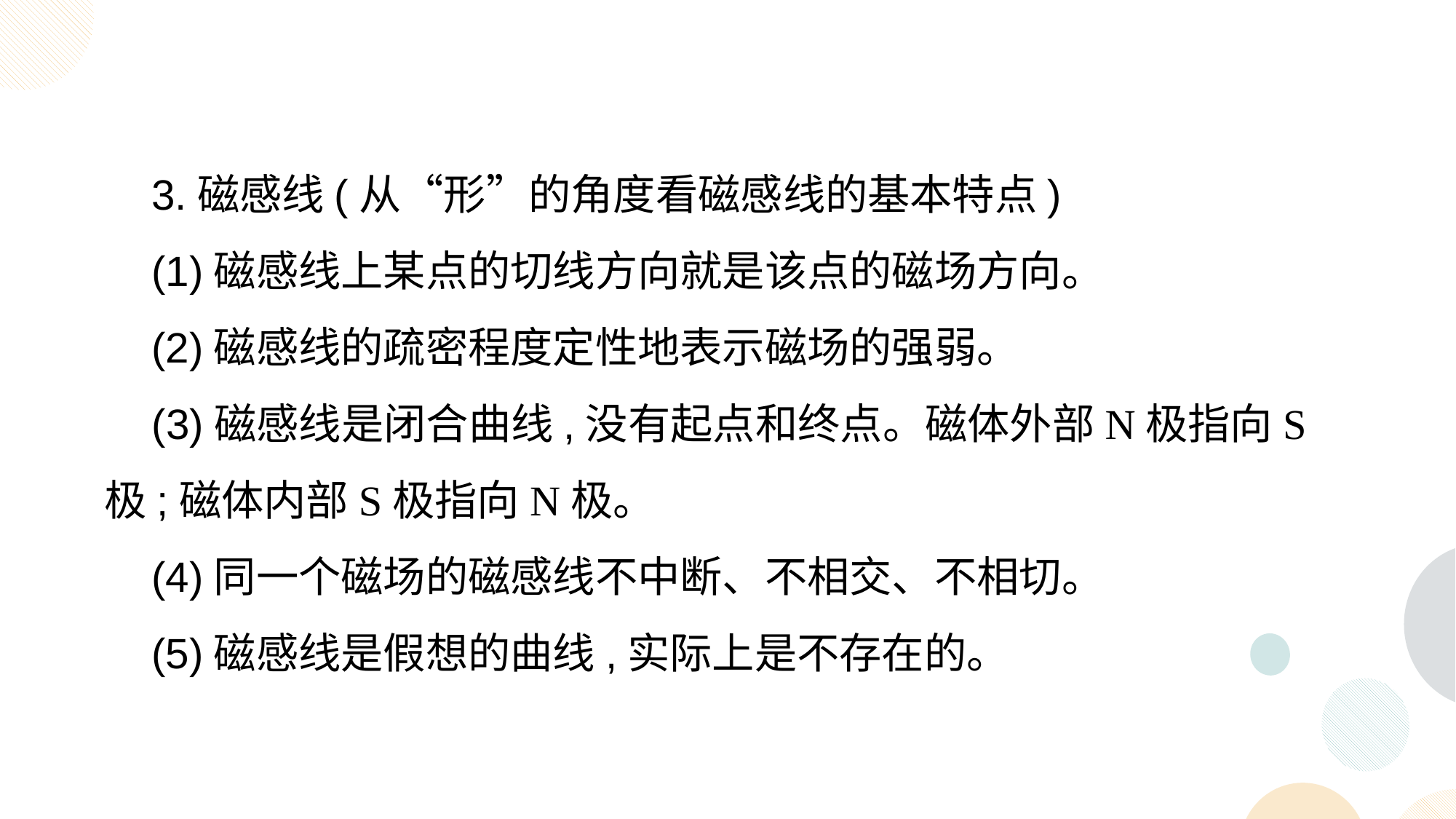

3.磁感线(从“形”的角度看磁感线的基本特点)
    (1)磁感线上某点的切线方向就是该点的磁场方向。
    (2)磁感线的疏密程度定性地表示磁场的强弱。
    (3)磁感线是闭合曲线,没有起点和终点。磁体外部N极指向S极;磁体内部S极指向N极。
    (4)同一个磁场的磁感线不中断、不相交、不相切。
    (5)磁感线是假想的曲线,实际上是不存在的。